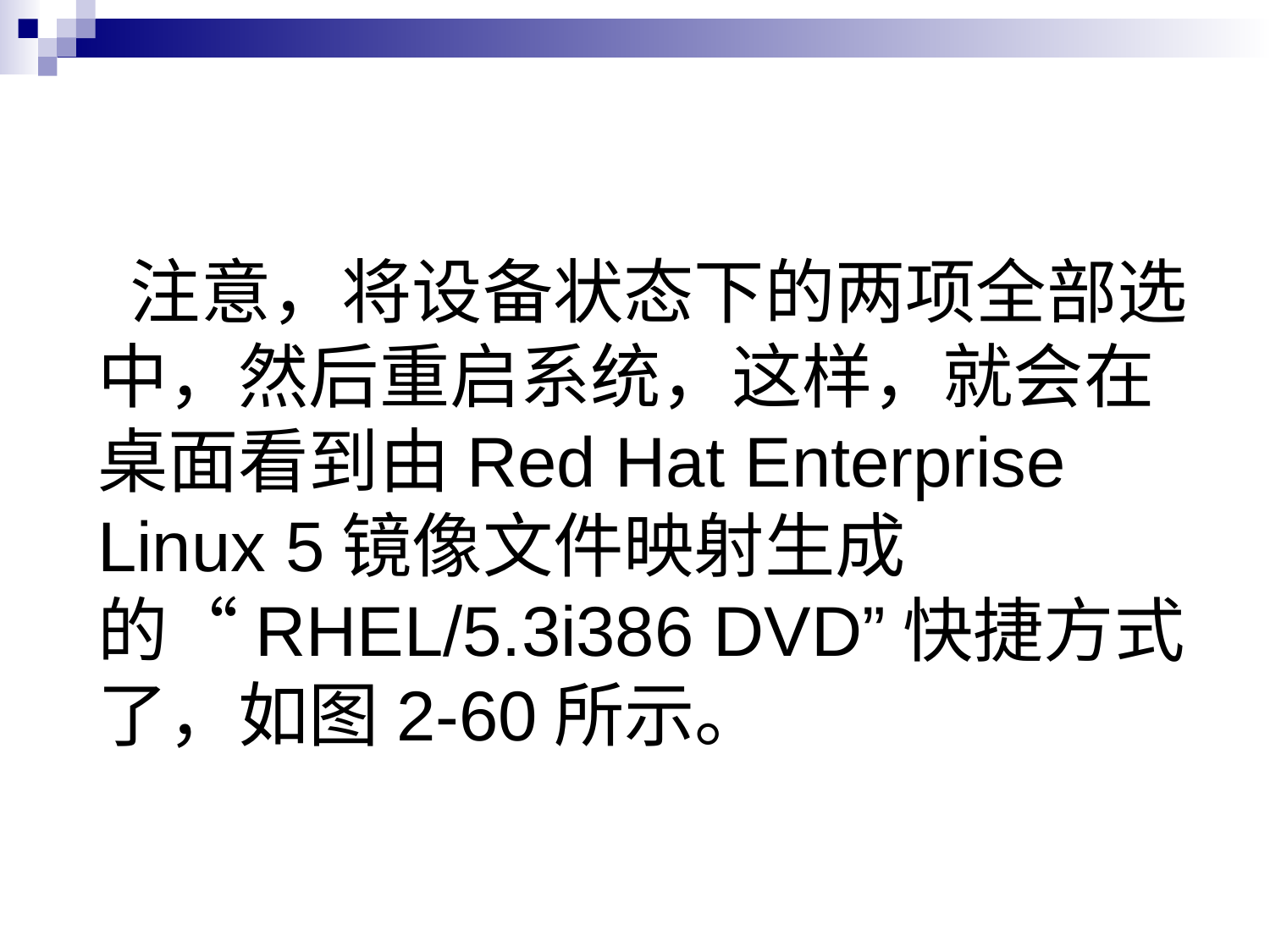

# 注意，将设备状态下的两项全部选中，然后重启系统，这样，就会在桌面看到由Red Hat Enterprise Linux 5镜像文件映射生成的“RHEL/5.3i386 DVD”快捷方式了，如图2-60所示。